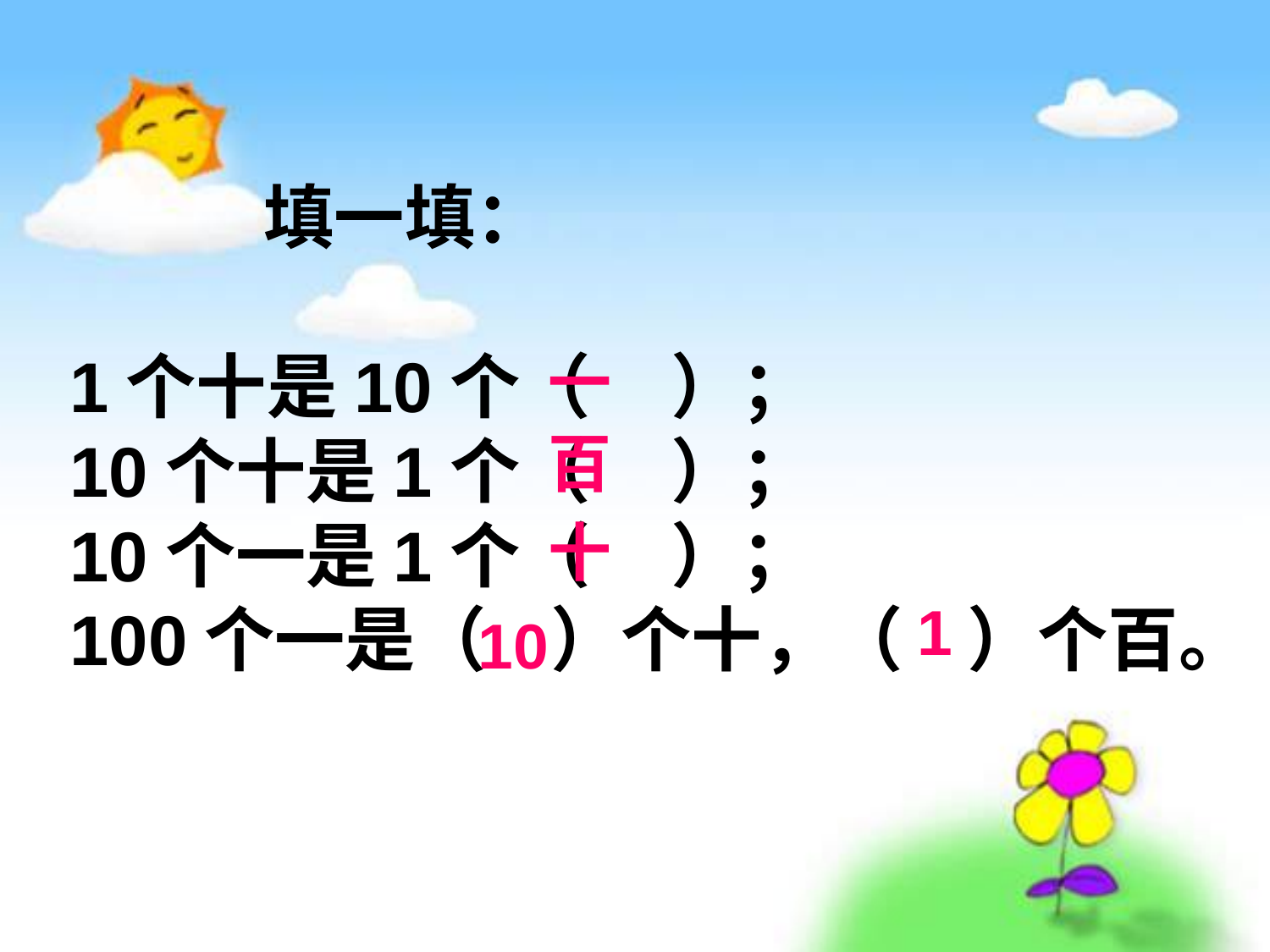

填一填：

1个十是10个（     ）；
10个十是1个（     ）；
10个一是1个（     ）；
100个一是（    ）个十，（    ）个百。

一
百
十
1
10